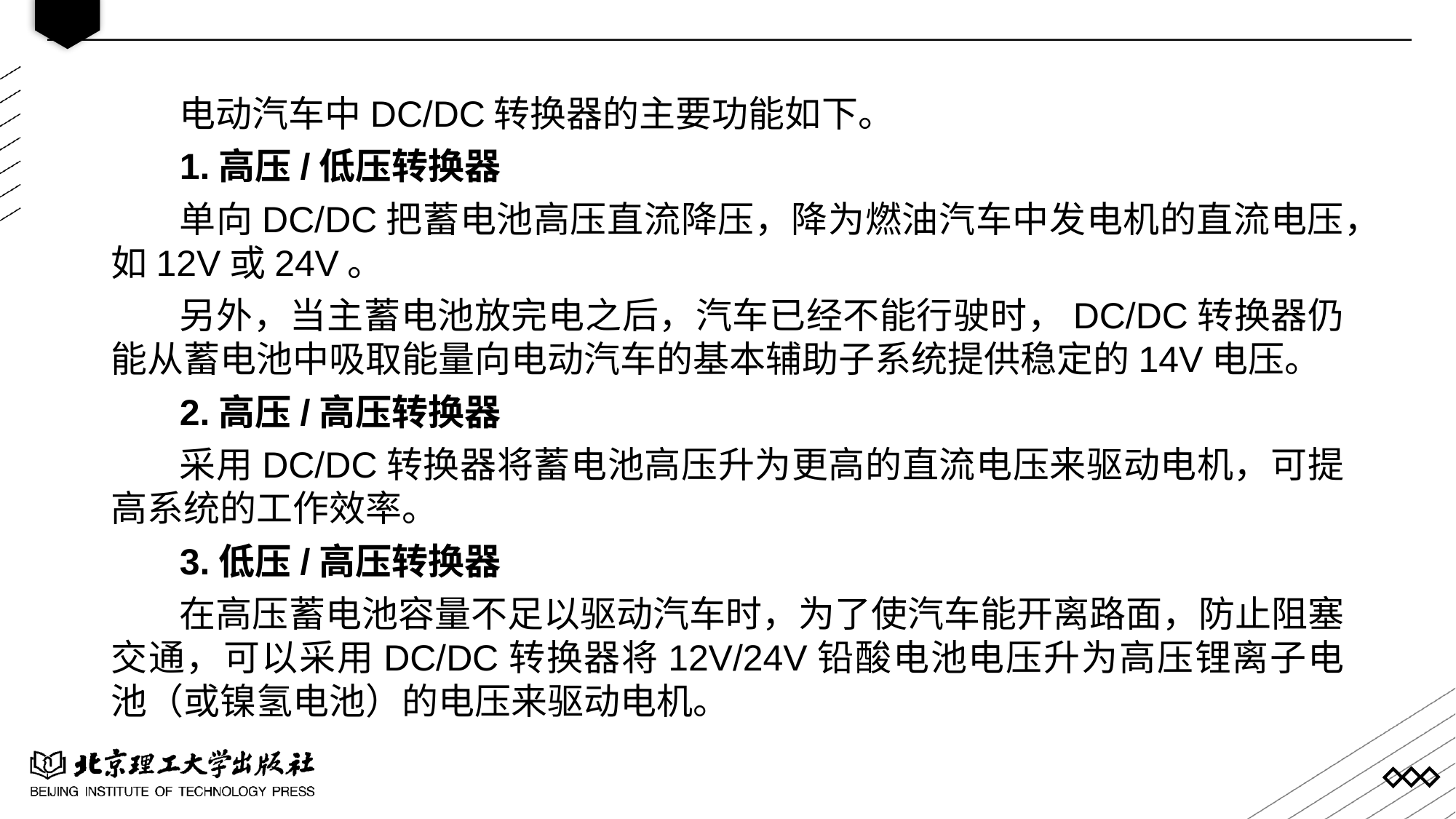

电动汽车中DC/DC转换器的主要功能如下。
1.高压/低压转换器
单向DC/DC把蓄电池高压直流降压，降为燃油汽车中发电机的直流电压，如12V或24V。
另外，当主蓄电池放完电之后，汽车已经不能行驶时，DC/DC转换器仍能从蓄电池中吸取能量向电动汽车的基本辅助子系统提供稳定的14V电压。
2.高压/高压转换器
采用DC/DC转换器将蓄电池高压升为更高的直流电压来驱动电机，可提高系统的工作效率。
3.低压/高压转换器
在高压蓄电池容量不足以驱动汽车时，为了使汽车能开离路面，防止阻塞交通，可以采用DC/DC转换器将12V/24V铅酸电池电压升为高压锂离子电池（或镍氢电池）的电压来驱动电机。